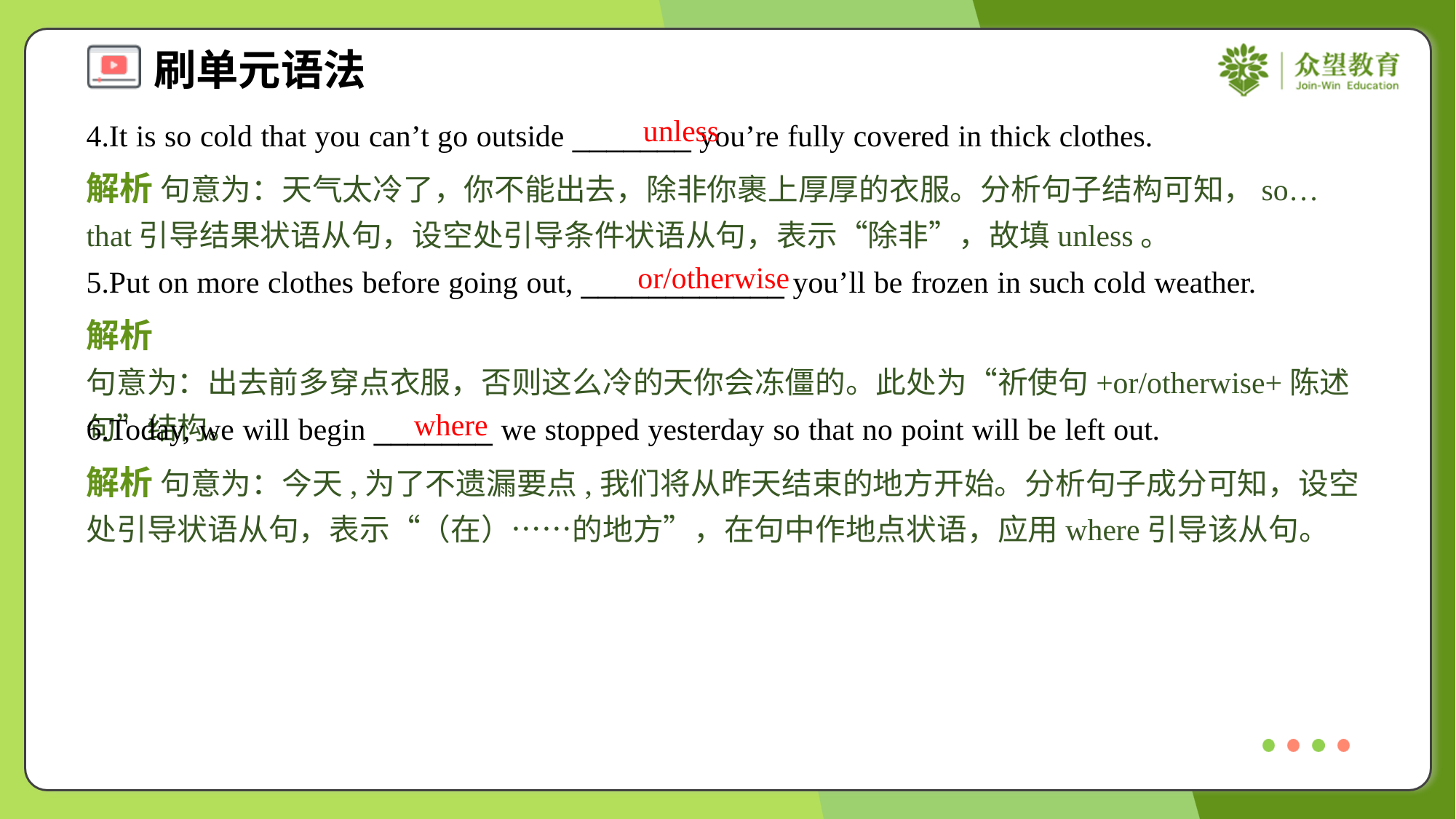

unless
4.It is so cold that you can’t go outside _______ you’re fully covered in thick clothes.
解析 句意为：天气太冷了，你不能出去，除非你裹上厚厚的衣服。分析句子结构可知，so… that引导结果状语从句，设空处引导条件状语从句，表示“除非”，故填unless。
or/otherwise
5.Put on more clothes before going out, ____________ you’ll be frozen in such cold weather.
解析 句意为：出去前多穿点衣服，否则这么冷的天你会冻僵的。此处为“祈使句+or/otherwise+陈述句”结构。
where
6.Today, we will begin _______ we stopped yesterday so that no point will be left out.
解析 句意为：今天,为了不遗漏要点,我们将从昨天结束的地方开始。分析句子成分可知，设空处引导状语从句，表示“（在）……的地方”，在句中作地点状语，应用where引导该从句。